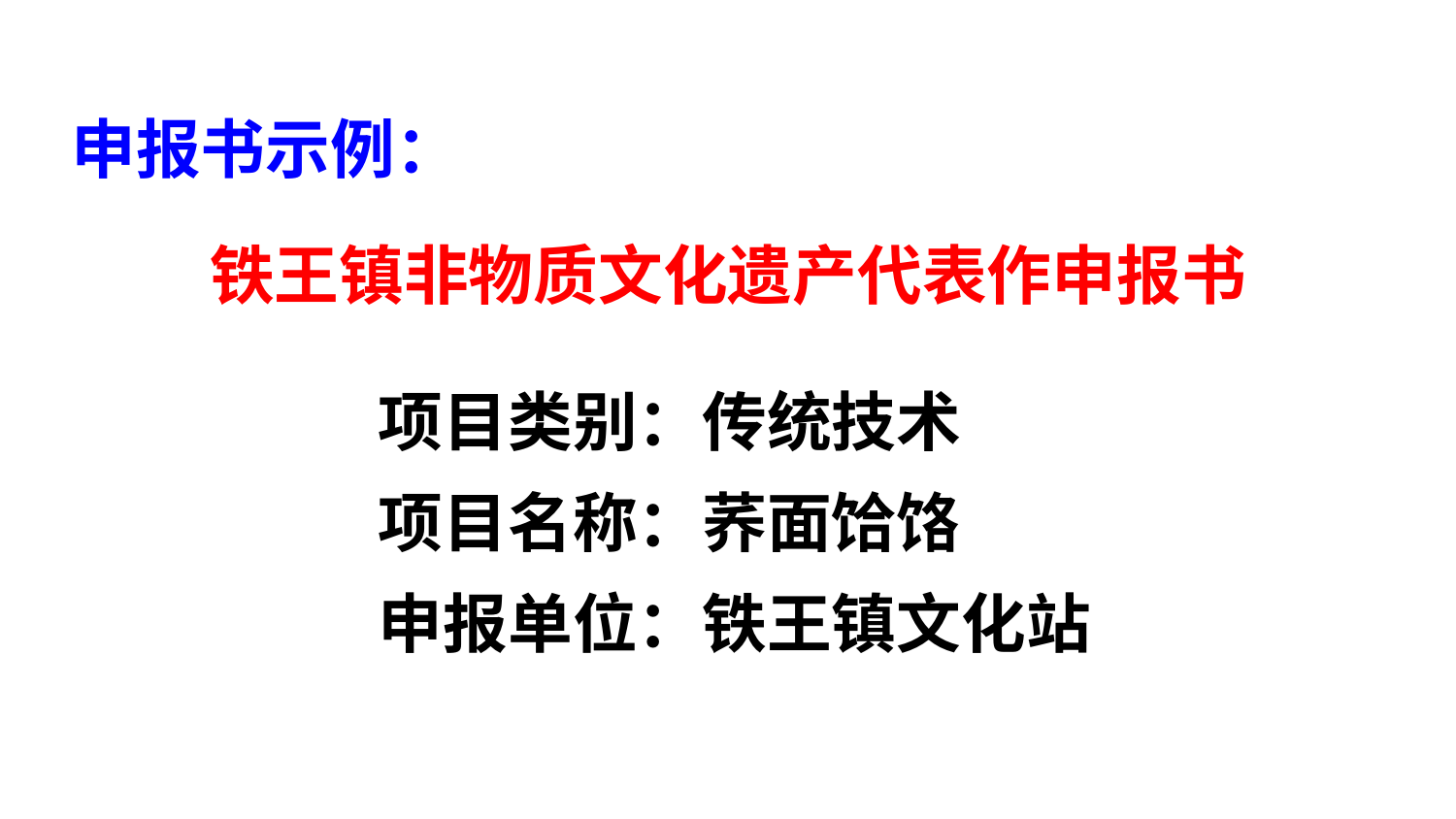

申报书示例：
铁王镇非物质文化遗产代表作申报书
项目类别：传统技术
项目名称：荞面饸饹
申报单位：铁王镇文化站